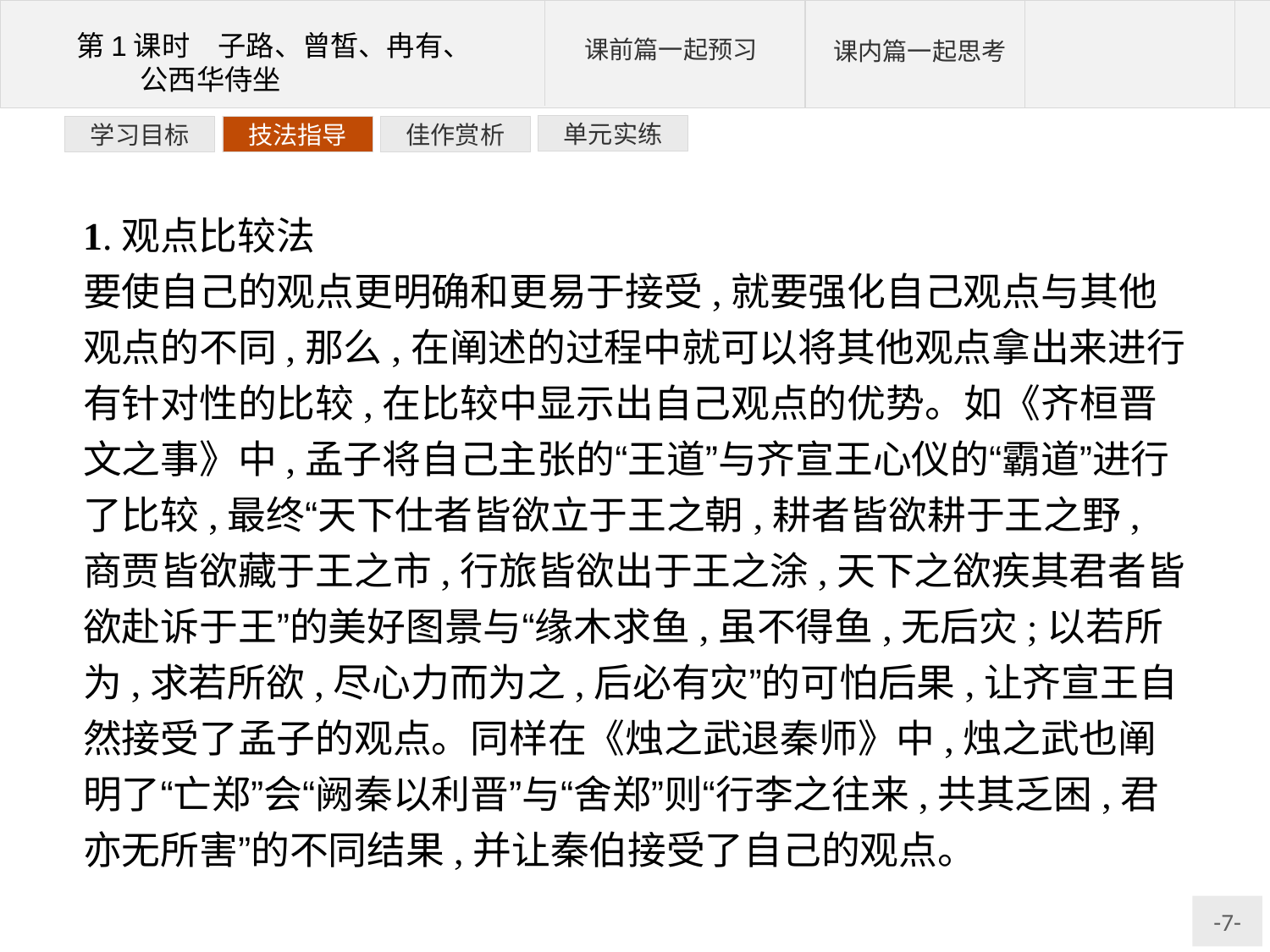

单元实练
佳作赏析
技法指导
学习目标
1.观点比较法
要使自己的观点更明确和更易于接受,就要强化自己观点与其他观点的不同,那么,在阐述的过程中就可以将其他观点拿出来进行有针对性的比较,在比较中显示出自己观点的优势。如《齐桓晋文之事》中,孟子将自己主张的“王道”与齐宣王心仪的“霸道”进行了比较,最终“天下仕者皆欲立于王之朝,耕者皆欲耕于王之野,商贾皆欲藏于王之市,行旅皆欲出于王之涂,天下之欲疾其君者皆欲赴诉于王”的美好图景与“缘木求鱼,虽不得鱼,无后灾;以若所为,求若所欲,尽心力而为之,后必有灾”的可怕后果,让齐宣王自然接受了孟子的观点。同样在《烛之武退秦师》中,烛之武也阐明了“亡郑”会“阙秦以利晋”与“舍郑”则“行李之往来,共其乏困,君亦无所害”的不同结果,并让秦伯接受了自己的观点。